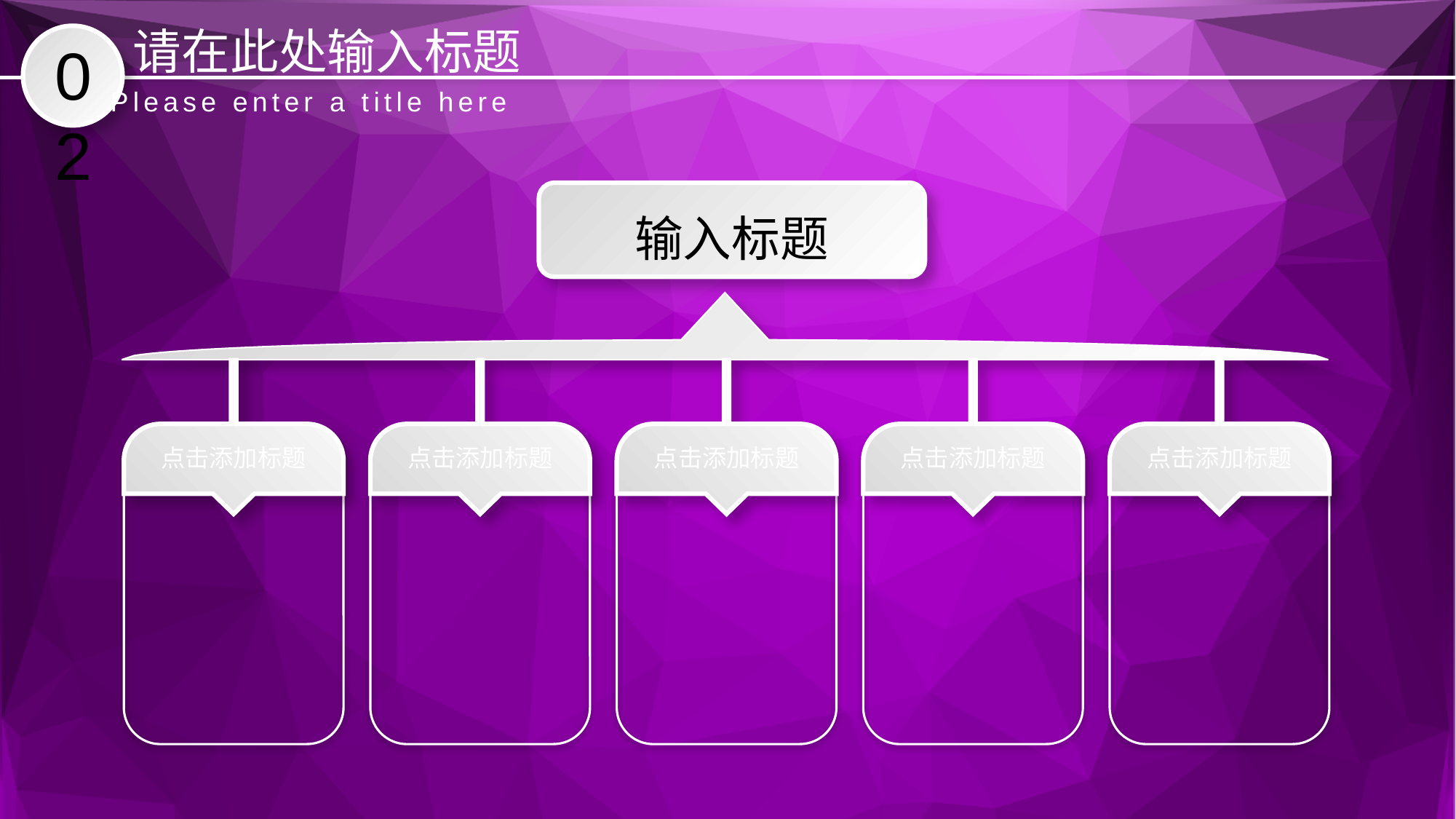

请在此处输入标题

02
Please enter a title here

输入标题

点击添加标题
点击添加标题
点击添加标题
点击添加标题
点击添加标题